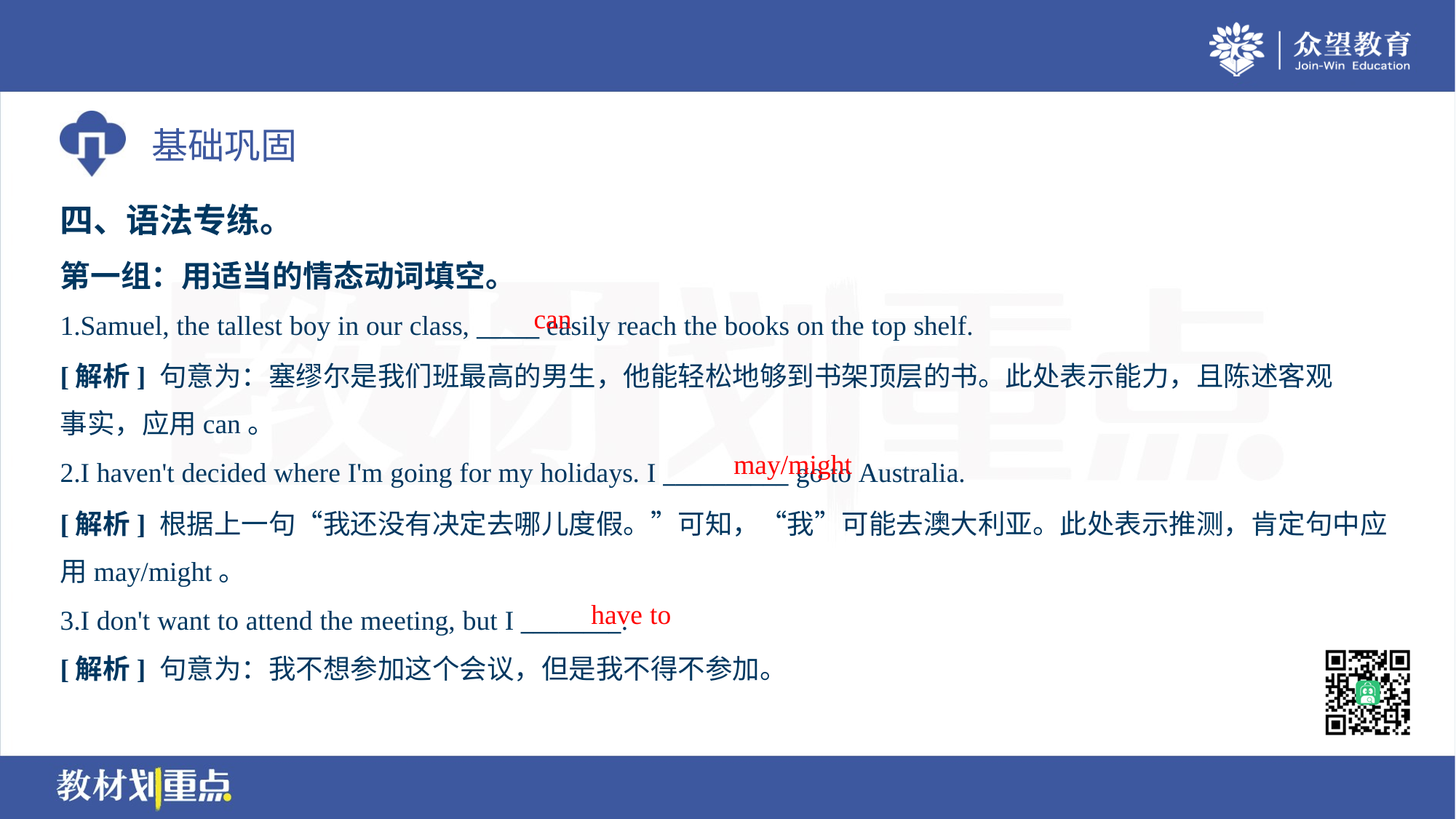

四、语法专练。
第一组：用适当的情态动词填空。
can
1.Samuel, the tallest boy in our class, _____ easily reach the books on the top shelf.
[解析] 句意为：塞缪尔是我们班最高的男生，他能轻松地够到书架顶层的书。此处表示能力，且陈述客观
事实，应用can。
may/might
2.I haven't decided where I'm going for my holidays. I __________ go to Australia.
[解析] 根据上一句“我还没有决定去哪儿度假。”可知，“我”可能去澳大利亚。此处表示推测，肯定句中应
用may/might。
have to
3.I don't want to attend the meeting, but I ________.
[解析] 句意为：我不想参加这个会议，但是我不得不参加。